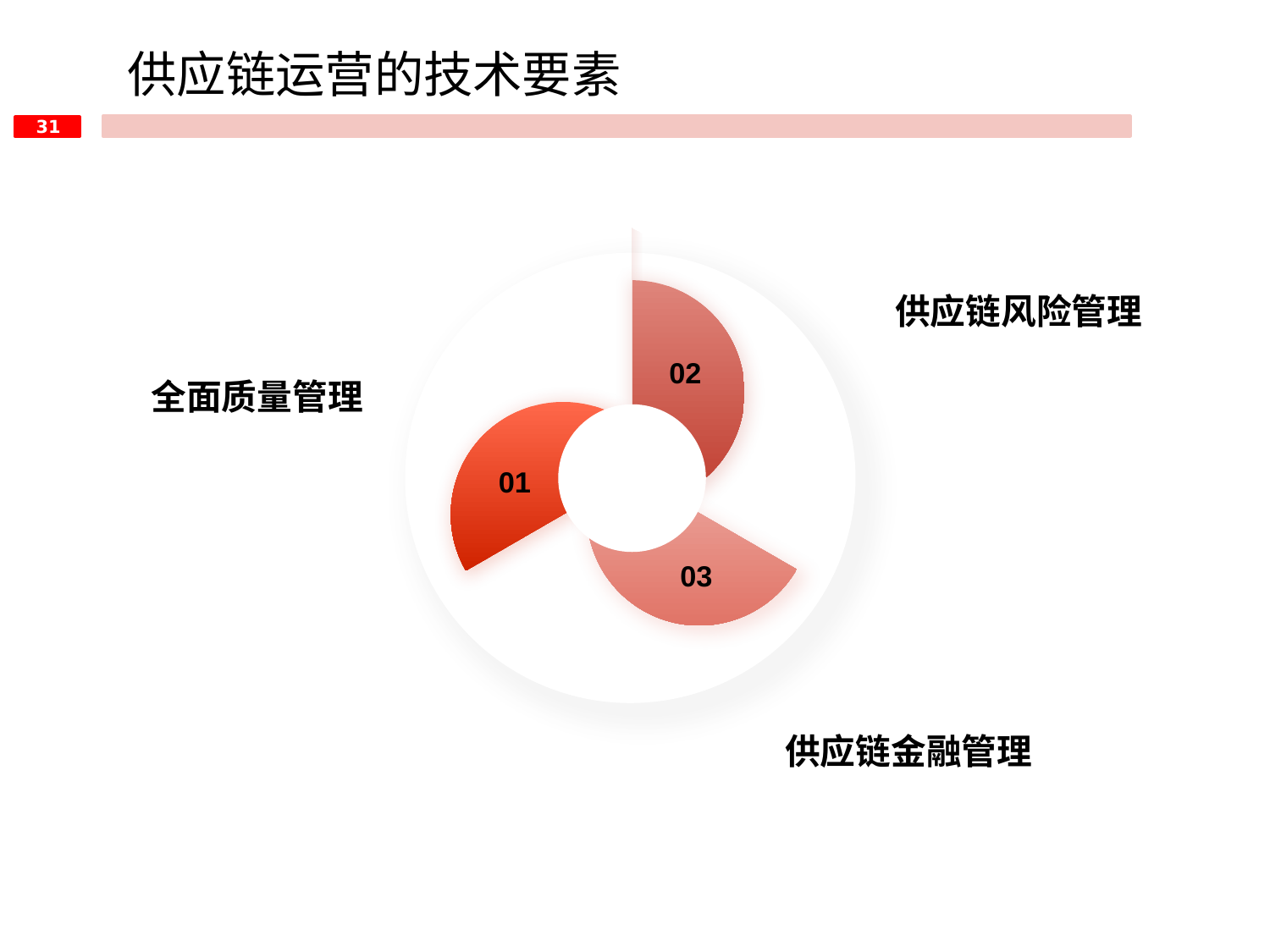

供应链运营的技术要素
31

供应链风险管理
02
全面质量管理

01

03
供应链金融管理